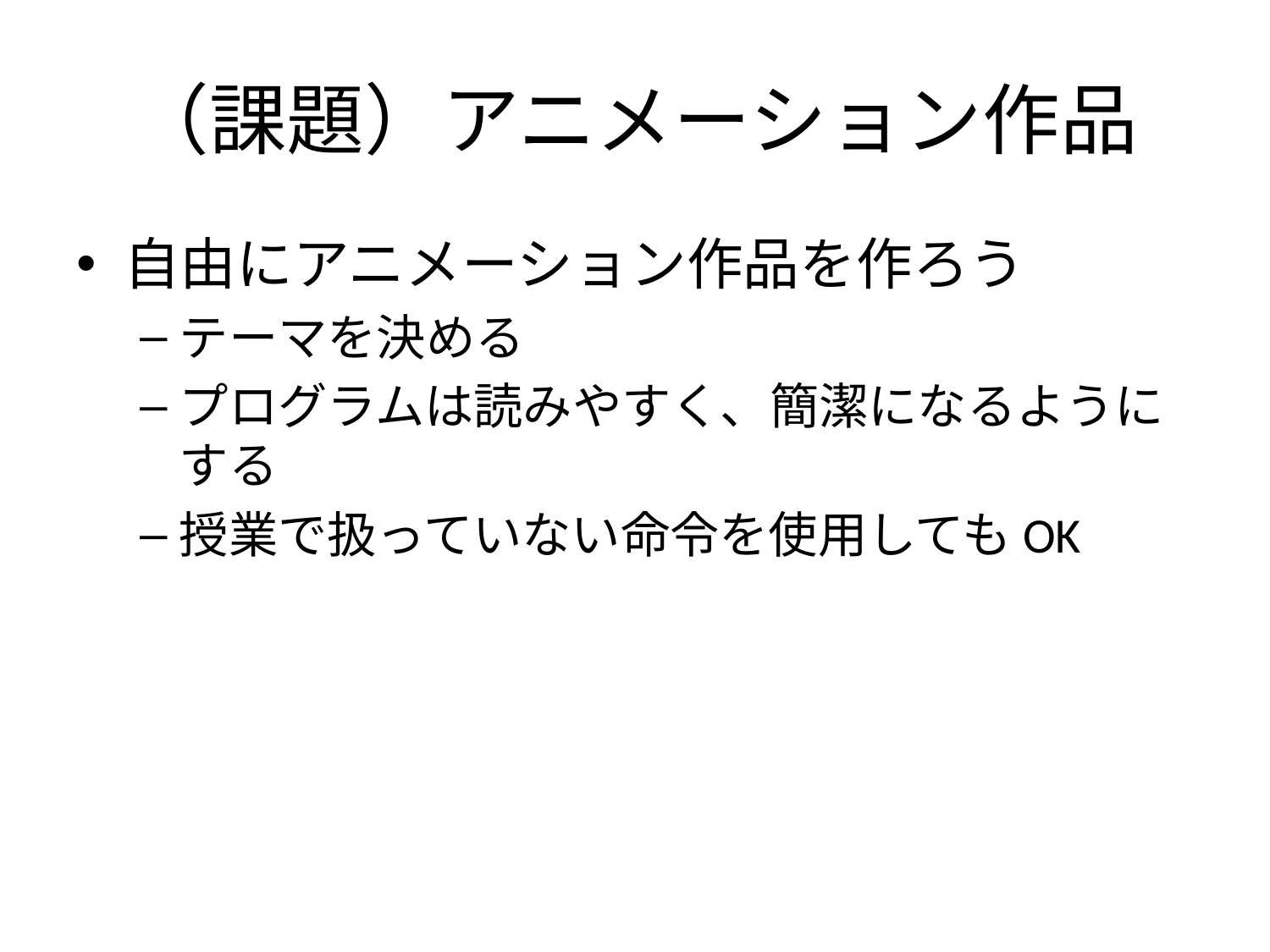

# （課題）アニメーション作品
自由にアニメーション作品を作ろう
テーマを決める
プログラムは読みやすく、簡潔になるようにする
授業で扱っていない命令を使用してもOK